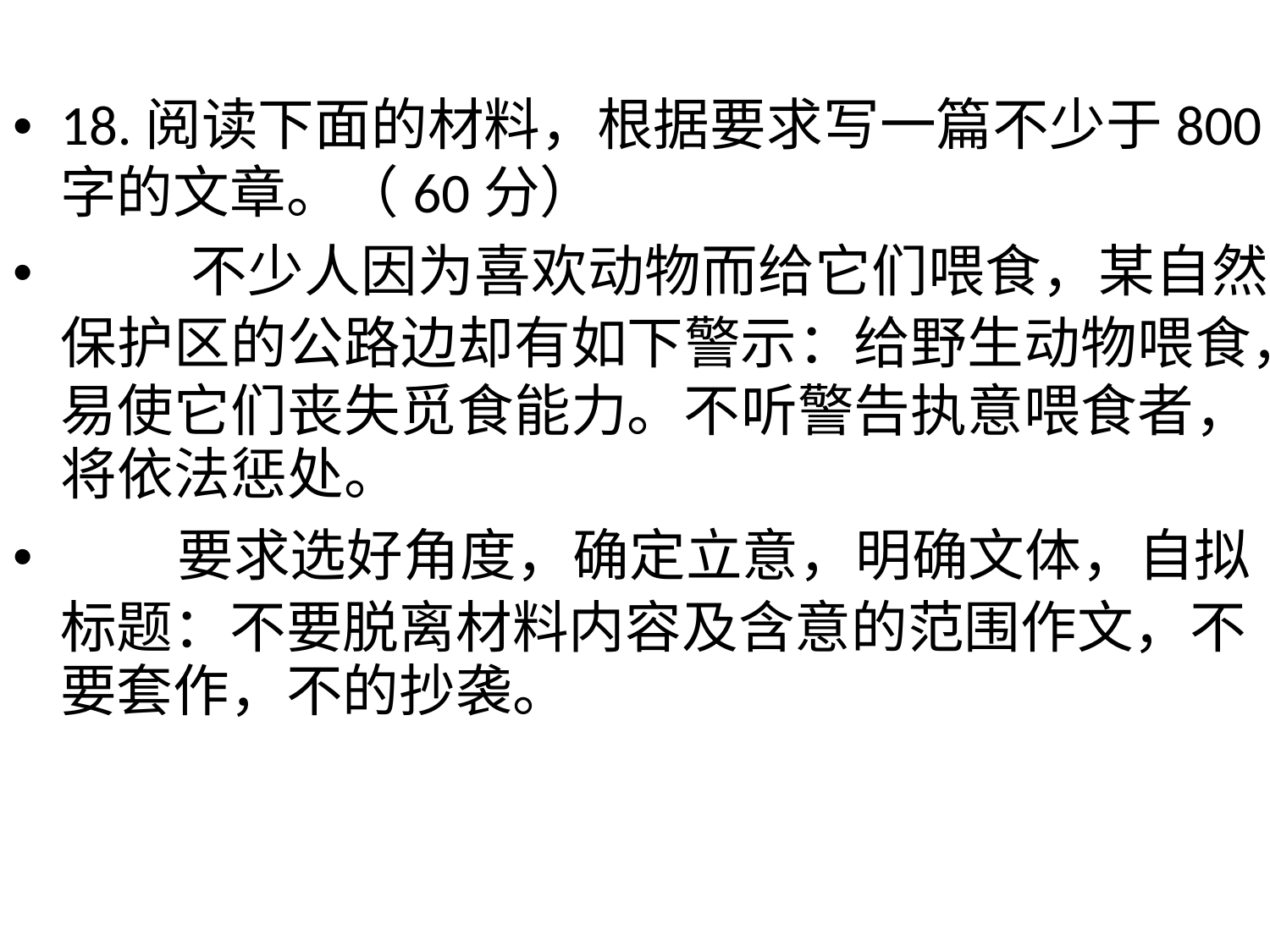

• 18.阅读下面的材料，根据要求写一篇不少于800
字的文章。（60分）
• 不少人因为喜欢动物而给它们喂食，某自然
保护区的公路边却有如下警示：给野生动物喂食，
易使它们丧失觅食能力。不听警告执意喂食者，
将依法惩处。
• 要求选好角度，确定立意，明确文体，自拟
标题：不要脱离材料内容及含意的范围作文，不
要套作，不的抄袭。